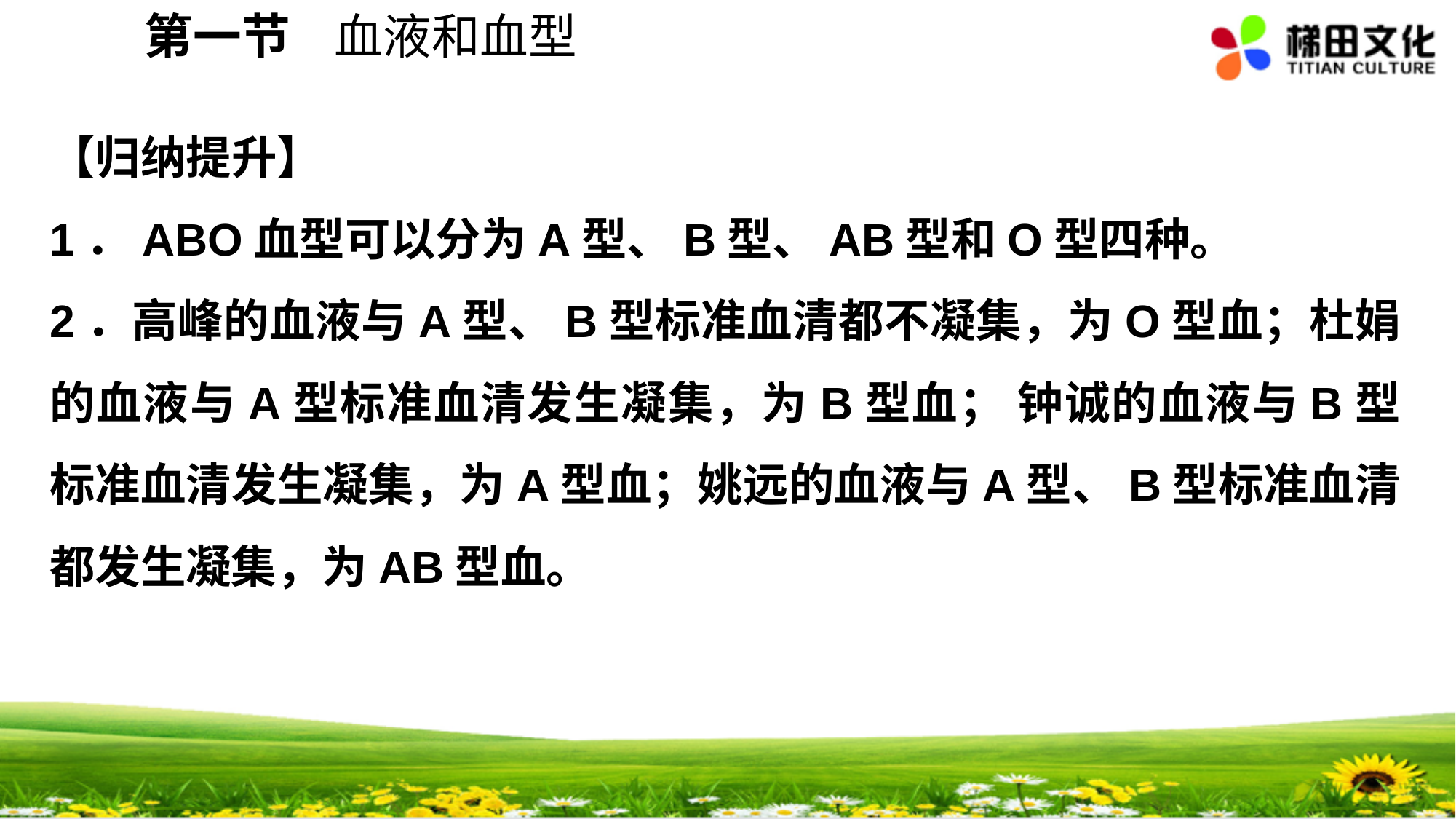

第一节    血液和血型
【归纳提升】
1．ABO血型可以分为A型、B型、AB型和O型四种。
2．高峰的血液与A型、B型标准血清都不凝集，为O型血；杜娟的血液与A型标准血清发生凝集，为B型血； 钟诚的血液与B型标准血清发生凝集，为A型血；姚远的血液与A型、B型标准血清都发生凝集，为AB型血。